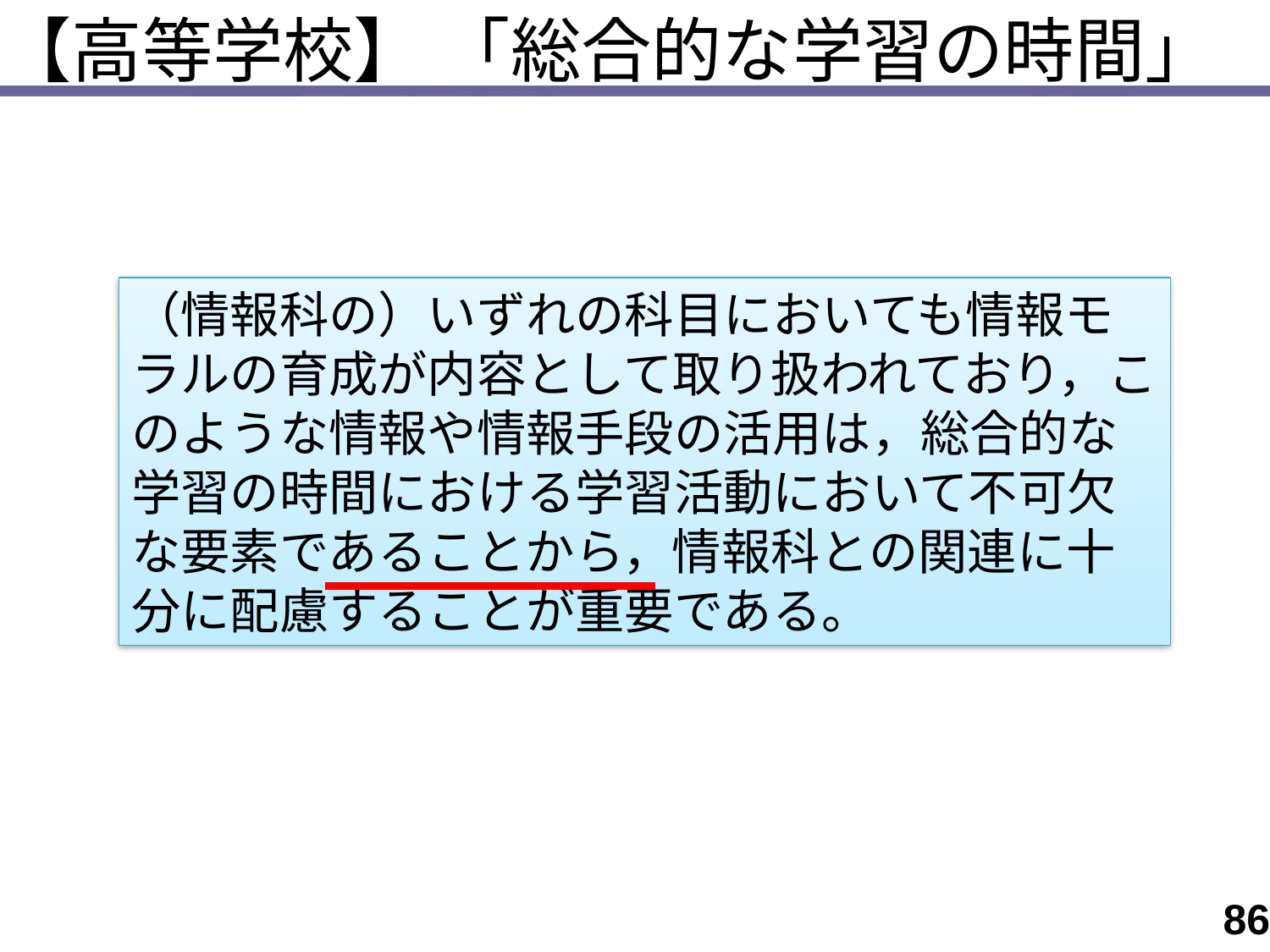

【高等学校】 「総合的な学習の時間」
（情報科の）いずれの科目においても情報モラルの育成が内容として取り扱われており，このような情報や情報手段の活用は，総合的な学習の時間における学習活動において不可欠な要素であることから，情報科との関連に十分に配慮することが重要である。
86